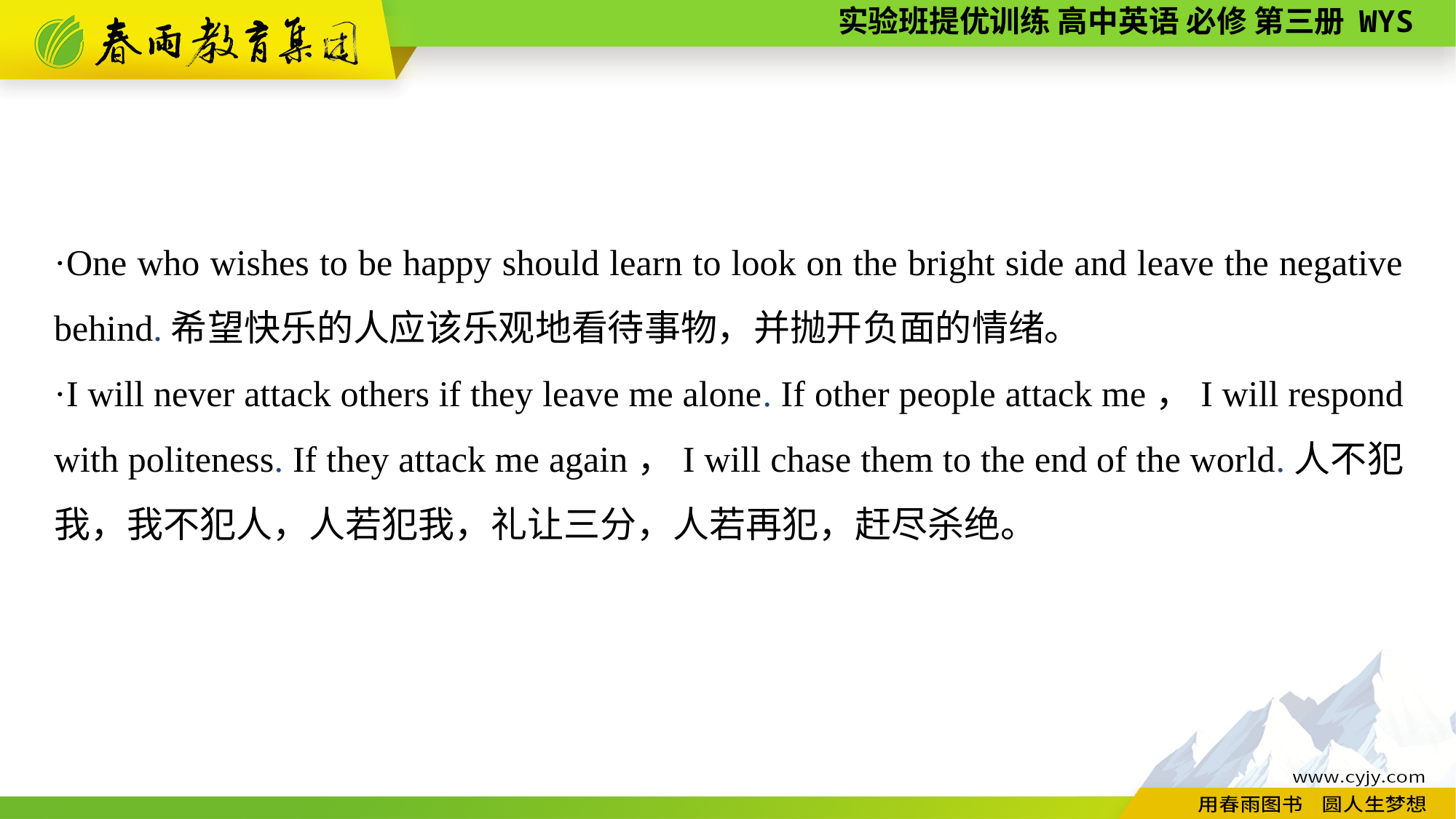

·One who wishes to be happy should learn to look on the bright side and leave the negative behind.希望快乐的人应该乐观地看待事物，并抛开负面的情绪。
·I will never attack others if they leave me alone. If other people attack me，I will respond with politeness. If they attack me again，I will chase them to the end of the world.人不犯我，我不犯人，人若犯我，礼让三分，人若再犯，赶尽杀绝。